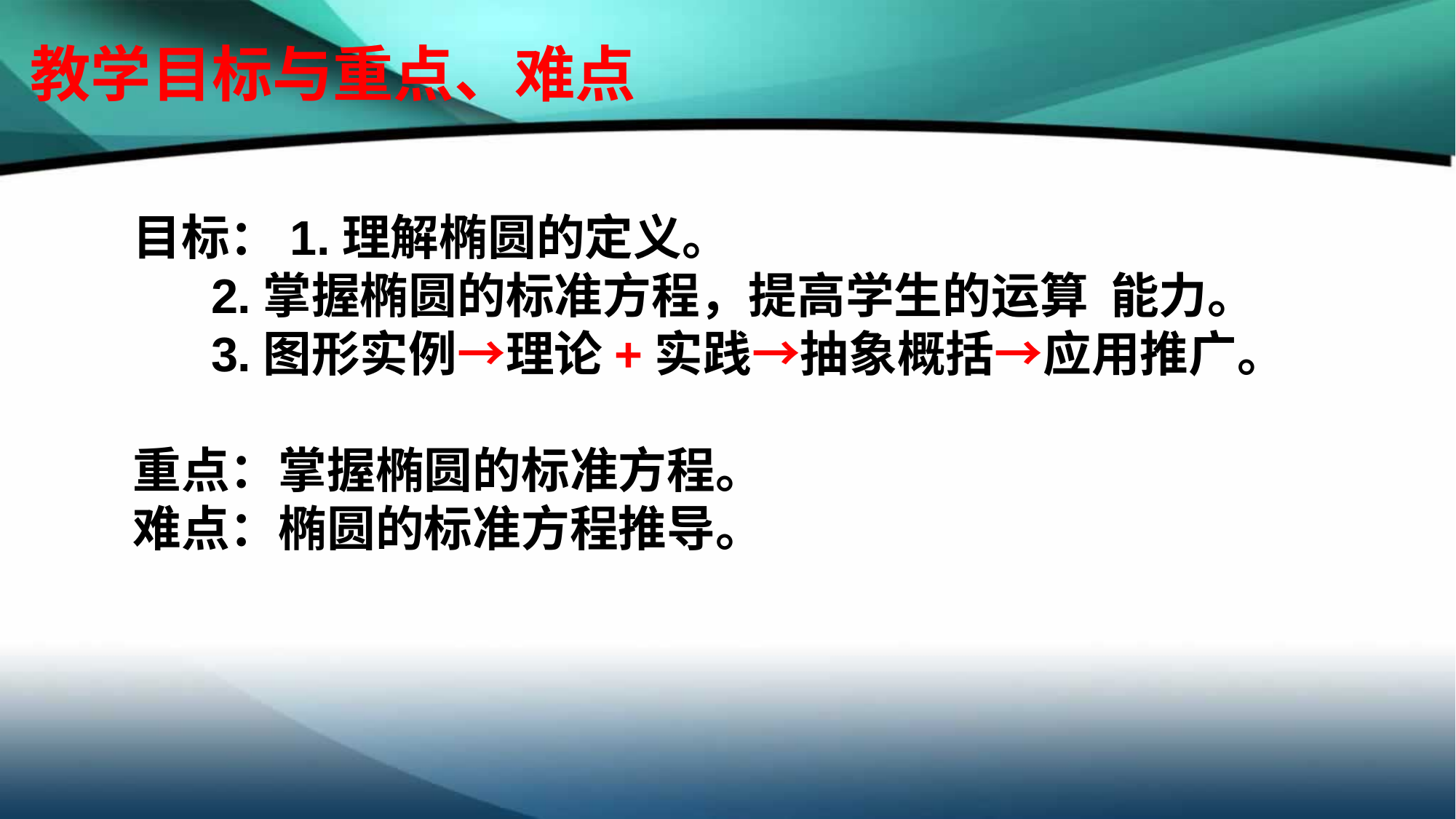

教学目标与重点、难点

# 目标：1.理解椭圆的定义。 2.掌握椭圆的标准方程，提高学生的运算  能力。 3.图形实例→理论+实践→抽象概括→应用推广。 重点：掌握椭圆的标准方程。 难点：椭圆的标准方程推导。